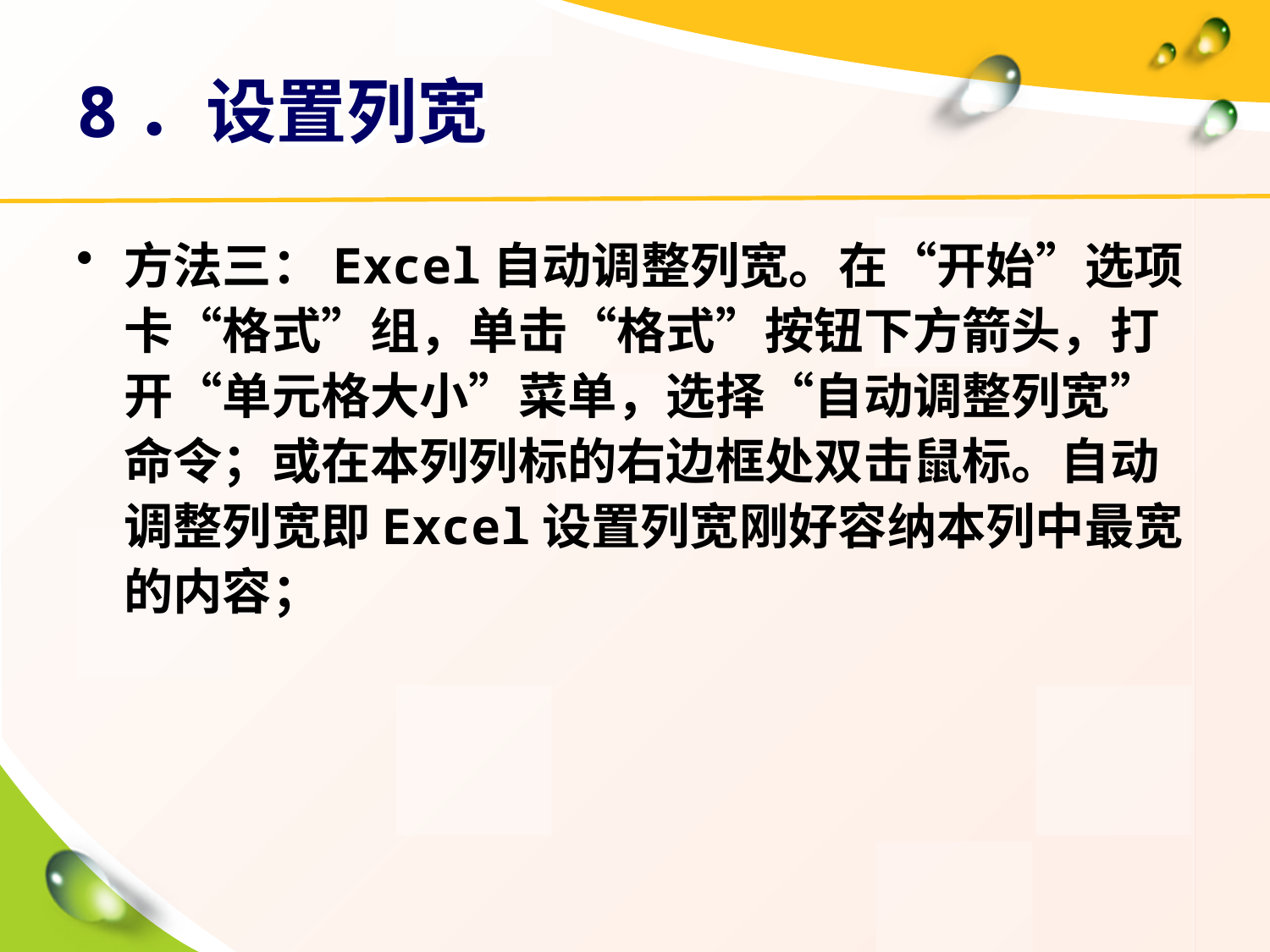

# 8．设置列宽
方法三：Excel自动调整列宽。在“开始”选项卡“格式”组，单击“格式”按钮下方箭头，打开“单元格大小”菜单，选择“自动调整列宽”命令；或在本列列标的右边框处双击鼠标。自动调整列宽即Excel设置列宽刚好容纳本列中最宽的内容；